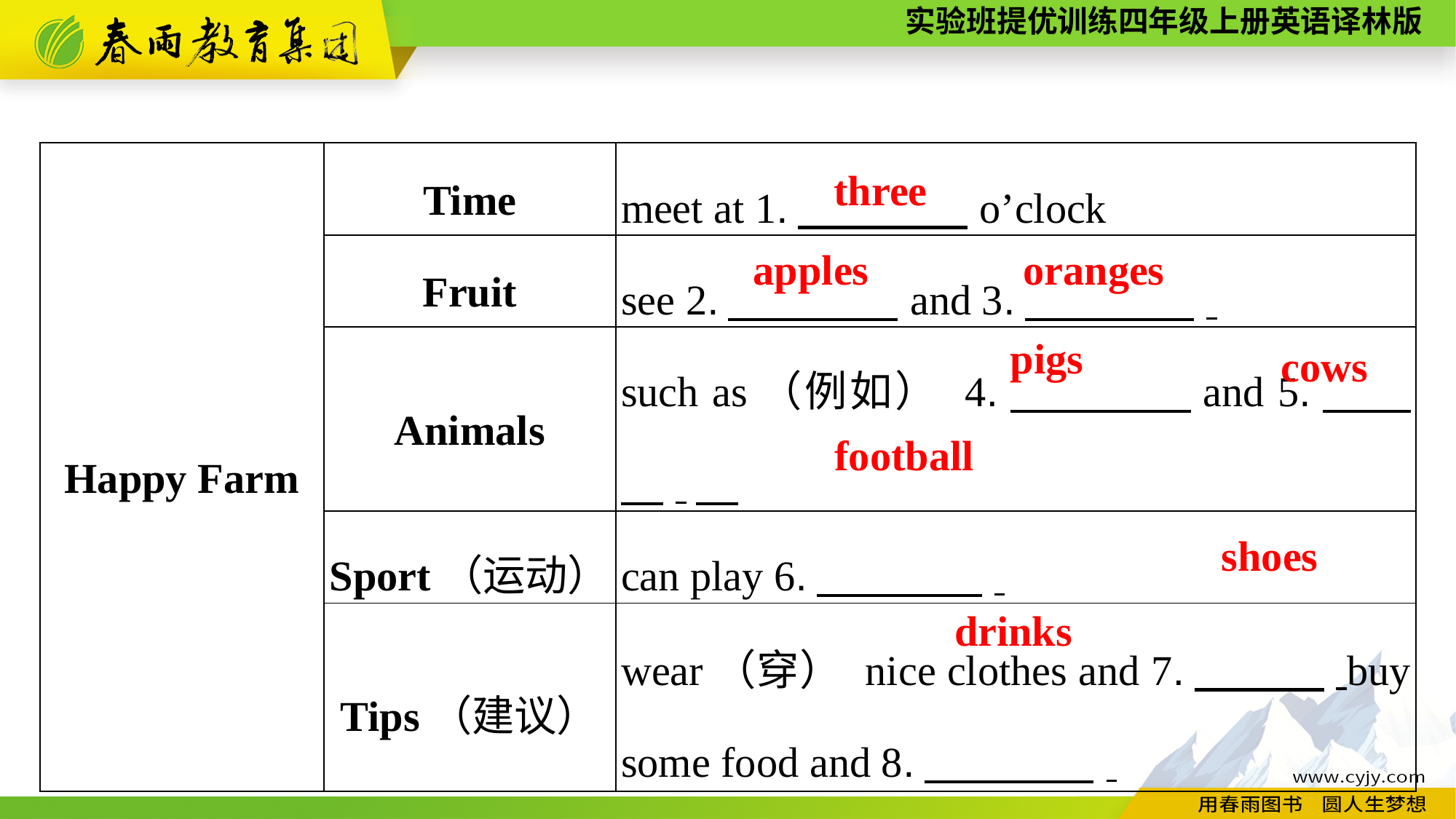

| Happy Farm | Time | meet at 1.　　　　o’clock |
| --- | --- | --- |
|  | Fruit | see 2.　　　　and 3.　　　　. |
|  | Animals | such as（例如） 4.　　　　and 5.　　　. |
|  | Sport（运动） | can play 6.　　 　. |
|  | Tips（建议） | wear（穿） nice clothes and 7.　　　.buy some food and 8.　　　　. |
three
apples
oranges
pigs
cows
football
 shoes
drinks